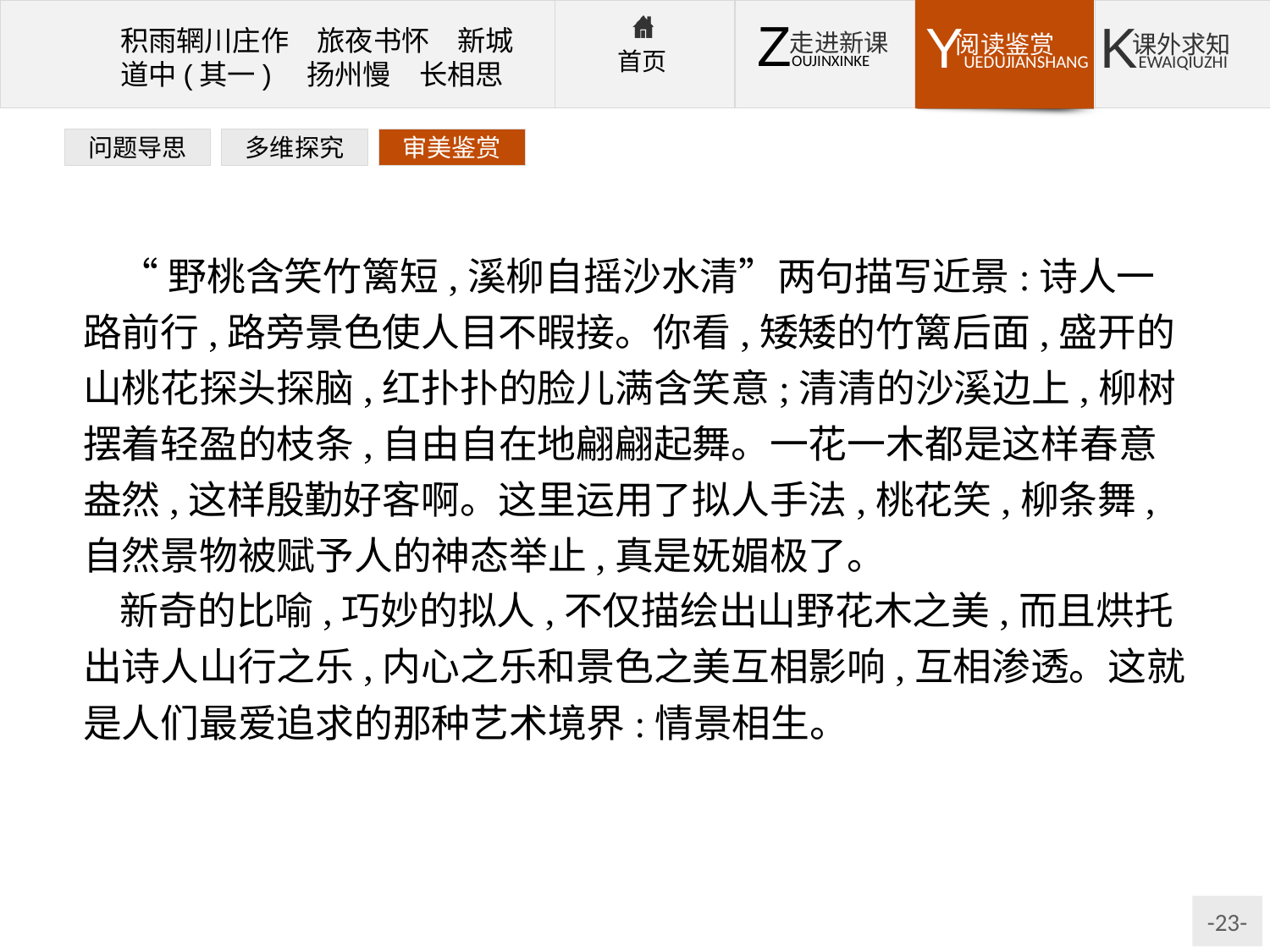

问题导思
多维探究
审美鉴赏
“野桃含笑竹篱短,溪柳自摇沙水清”两句描写近景:诗人一路前行,路旁景色使人目不暇接。你看,矮矮的竹篱后面,盛开的山桃花探头探脑,红扑扑的脸儿满含笑意;清清的沙溪边上,柳树摆着轻盈的枝条,自由自在地翩翩起舞。一花一木都是这样春意盎然,这样殷勤好客啊。这里运用了拟人手法,桃花笑,柳条舞,自然景物被赋予人的神态举止,真是妩媚极了。
新奇的比喻,巧妙的拟人,不仅描绘出山野花木之美,而且烘托出诗人山行之乐,内心之乐和景色之美互相影响,互相渗透。这就是人们最爱追求的那种艺术境界:情景相生。